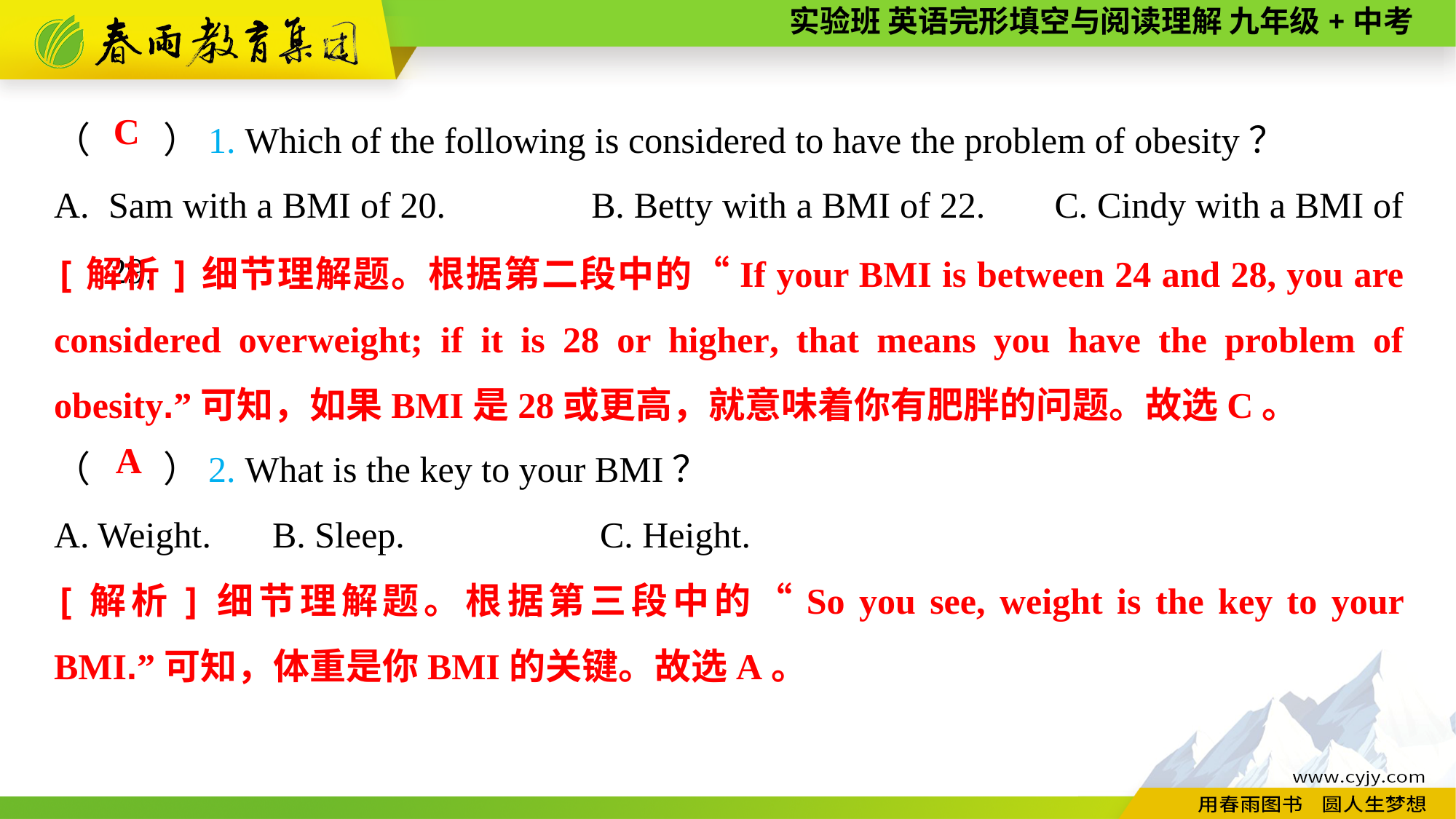

（　　）1. Which of the following is considered to have the problem of obesity？
Sam with a BMI of 20.	B. Betty with a BMI of 22.	C. Cindy with a BMI of 29.
C
[解析]细节理解题。根据第二段中的“If your BMI is between 24 and 28, you are considered overweight; if it is 28 or higher, that means you have the problem of obesity.”可知，如果BMI是28或更高，就意味着你有肥胖的问题。故选C。
（　　）2. What is the key to your BMI？
A. Weight.	B. Sleep.	            C. Height.
A
[解析]细节理解题。根据第三段中的“So you see, weight is the key to your BMI.”可知，体重是你BMI的关键。故选A。